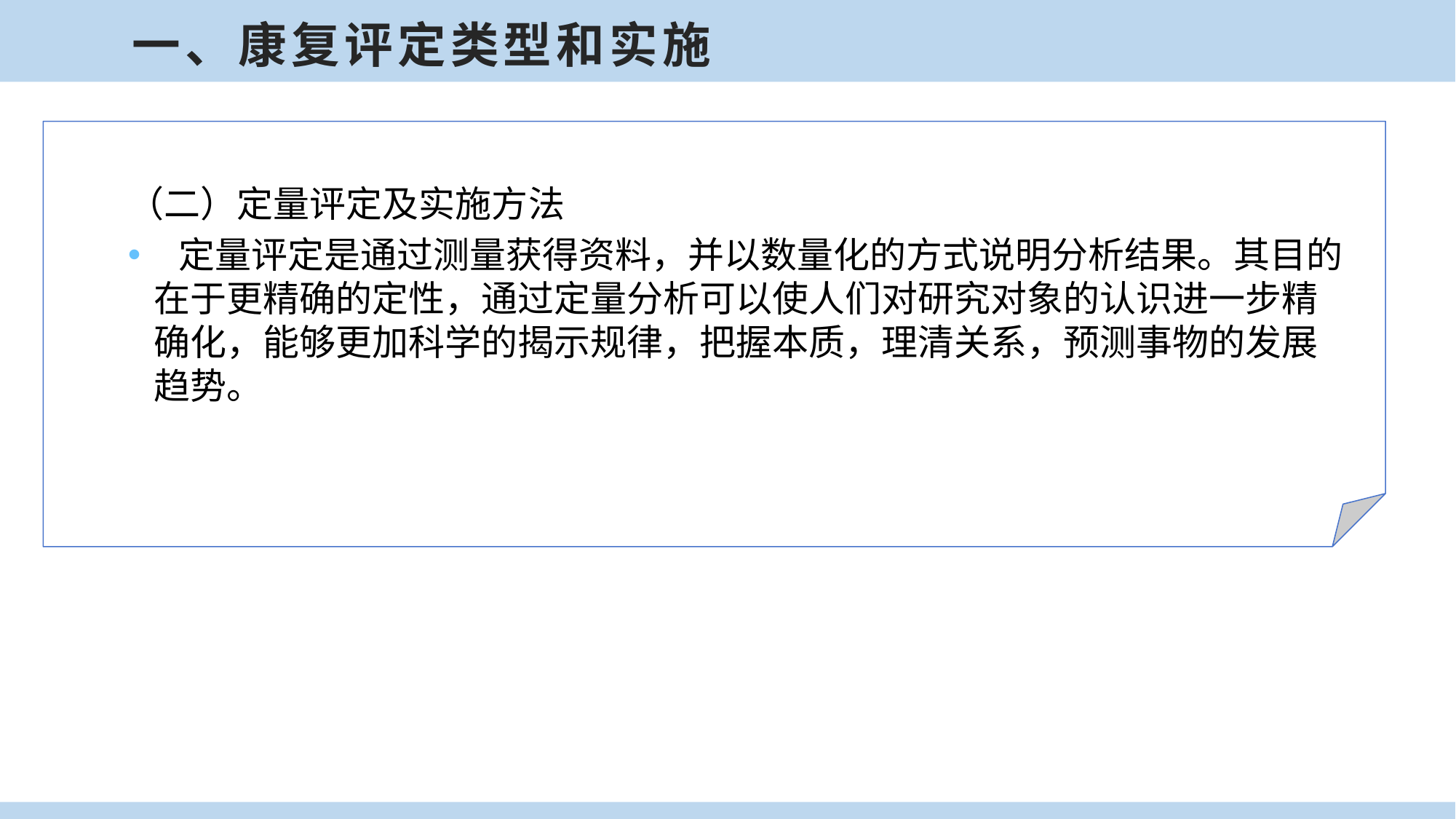

一、康复评定类型和实施

（二）定量评定及实施方法
  定量评定是通过测量获得资料，并以数量化的方式说明分析结果。其目的在于更精确的定性，通过定量分析可以使人们对研究对象的认识进一步精确化，能够更加科学的揭示规律，把握本质，理清关系，预测事物的发展趋势。